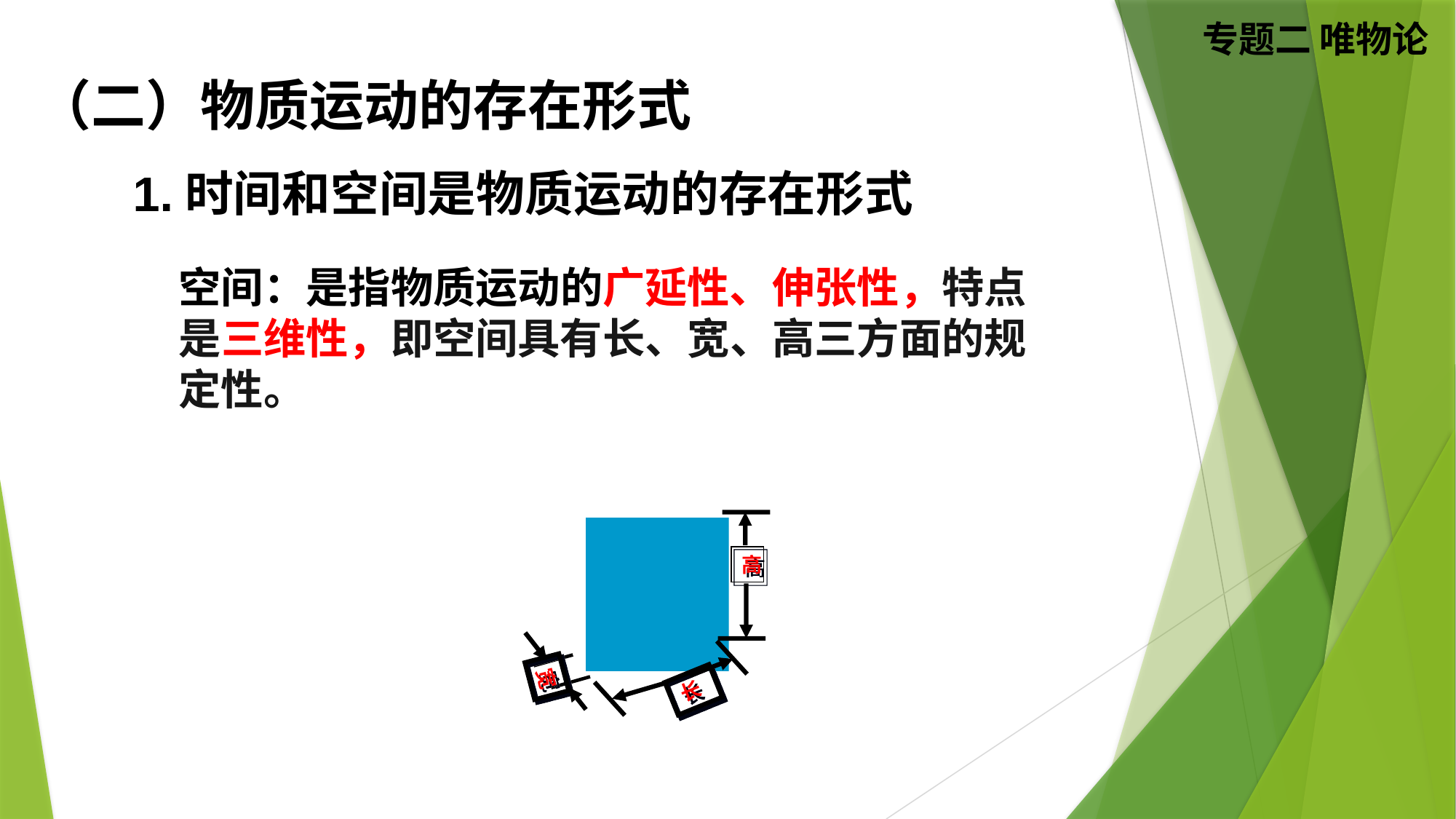

（二）物质运动的存在形式
1.时间和空间是物质运动的存在形式
空间：是指物质运动的广延性、伸张性，特点是三维性，即空间具有长、宽、高三方面的规定性。

高

宽

长